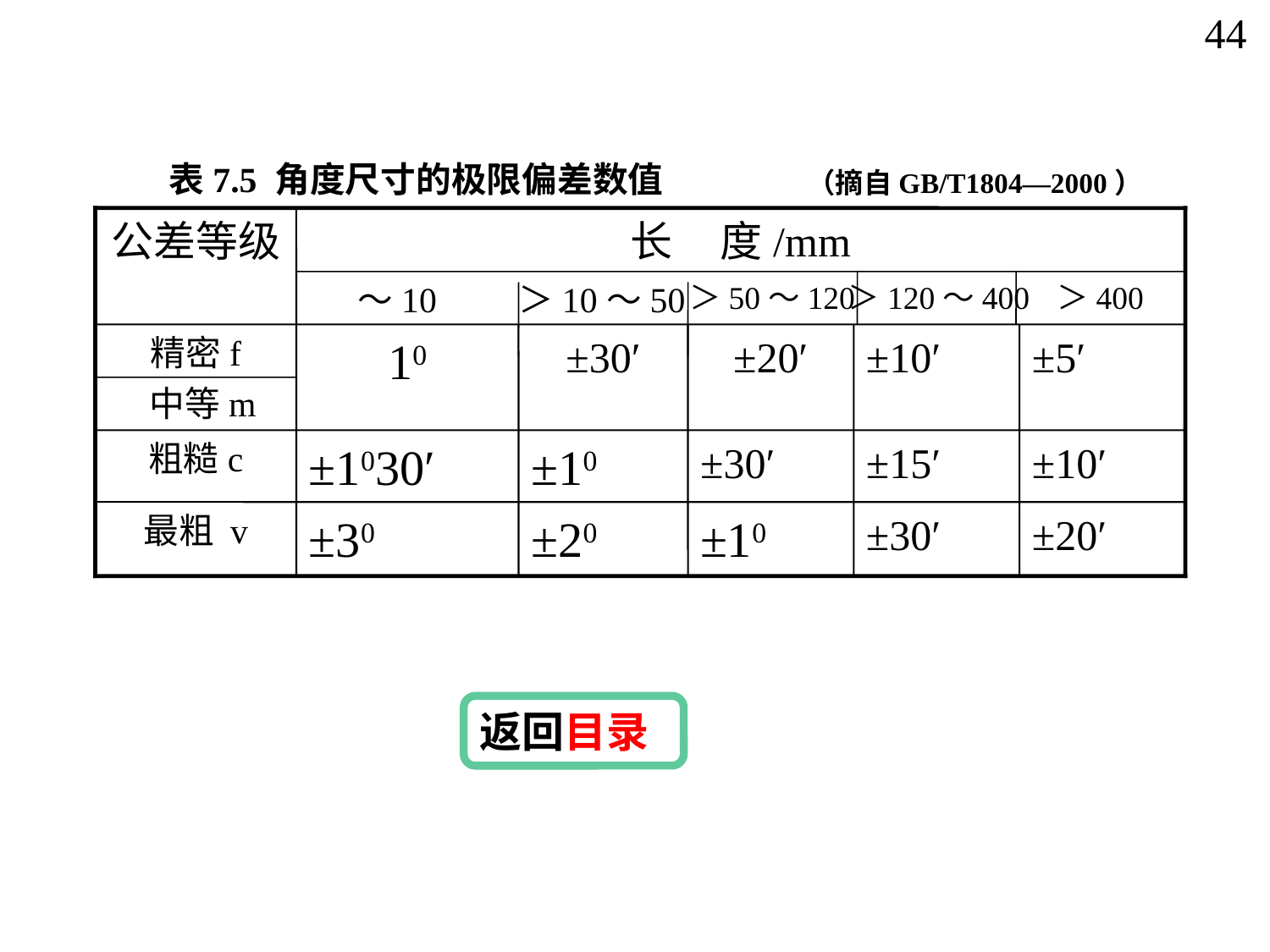

44
表7.5 角度尺寸的极限偏差数值
（摘自GB/T1804—2000）
公差等级

长     度/mm

～10
＞10～50
＞50～120
＞120～400

＞400

精密f

10
±30′

±20′

±10′

±5′

中等m

粗糙c

±1030′
±10
±30′
±15′
±10′
最粗 v

±30
±20
±10
±30′
±20′

返回目录